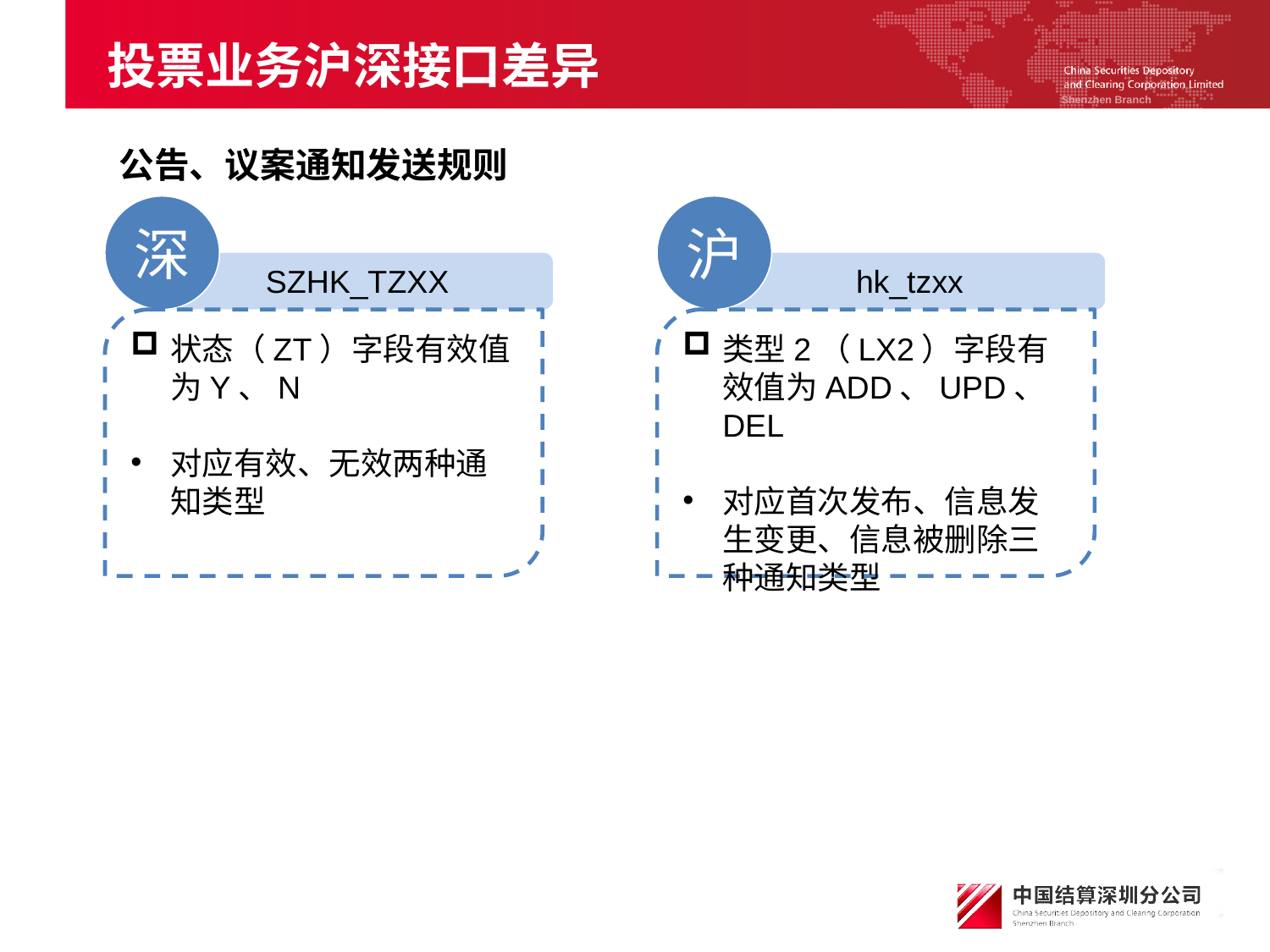

# 投票业务沪深接口差异
公告、议案通知发送规则
深
SZHK_TZXX
状态（ZT）字段有效值为Y、N

对应有效、无效两种通知类型

沪
hk_tzxx
类型2（LX2）字段有效值为ADD、UPD、DEL

对应首次发布、信息发生变更、信息被删除三种通知类型